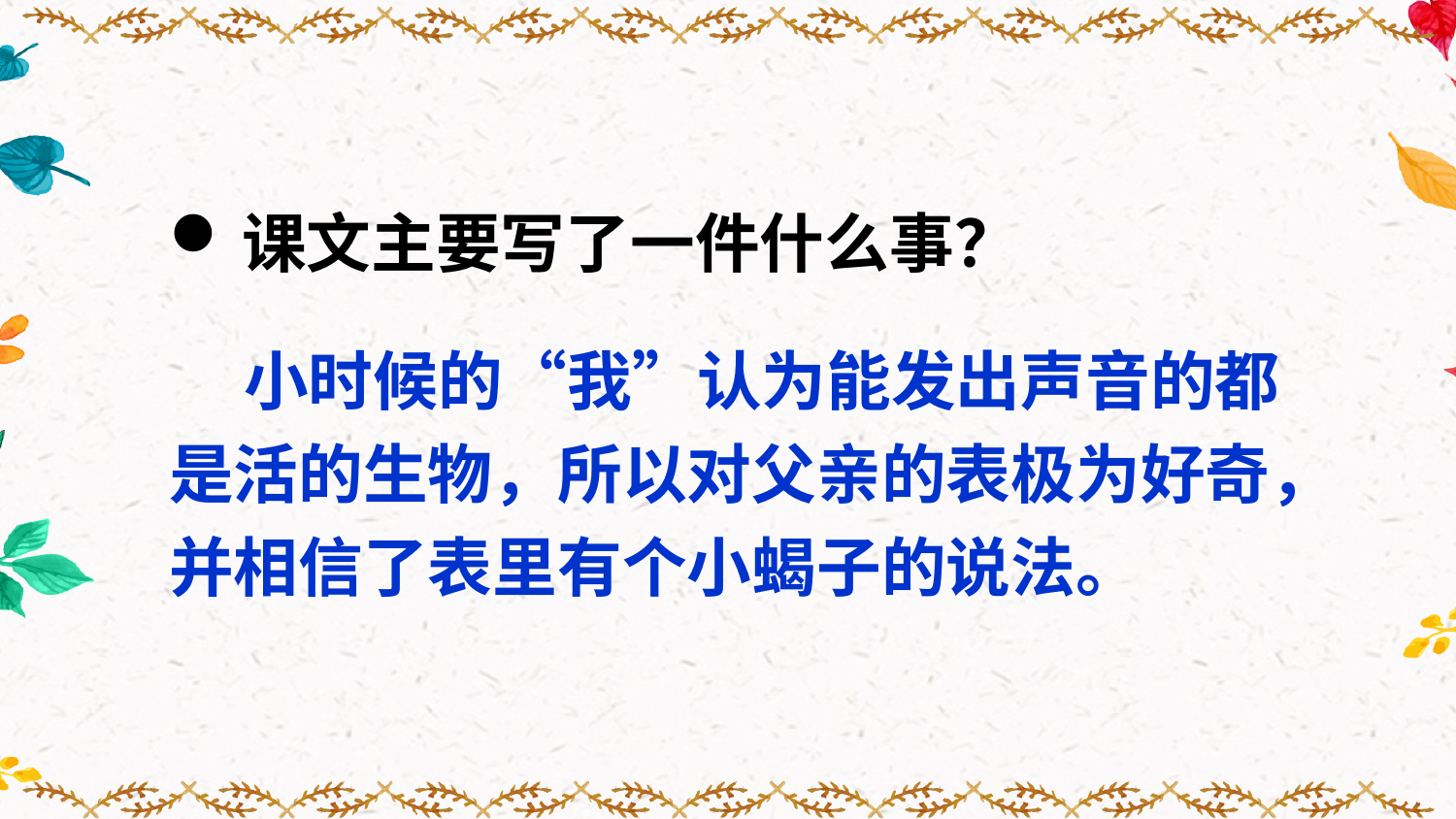

课文主要写了一件什么事？
    小时候的“我”认为能发出声音的都是活的生物，所以对父亲的表极为好奇，并相信了表里有个小蝎子的说法。